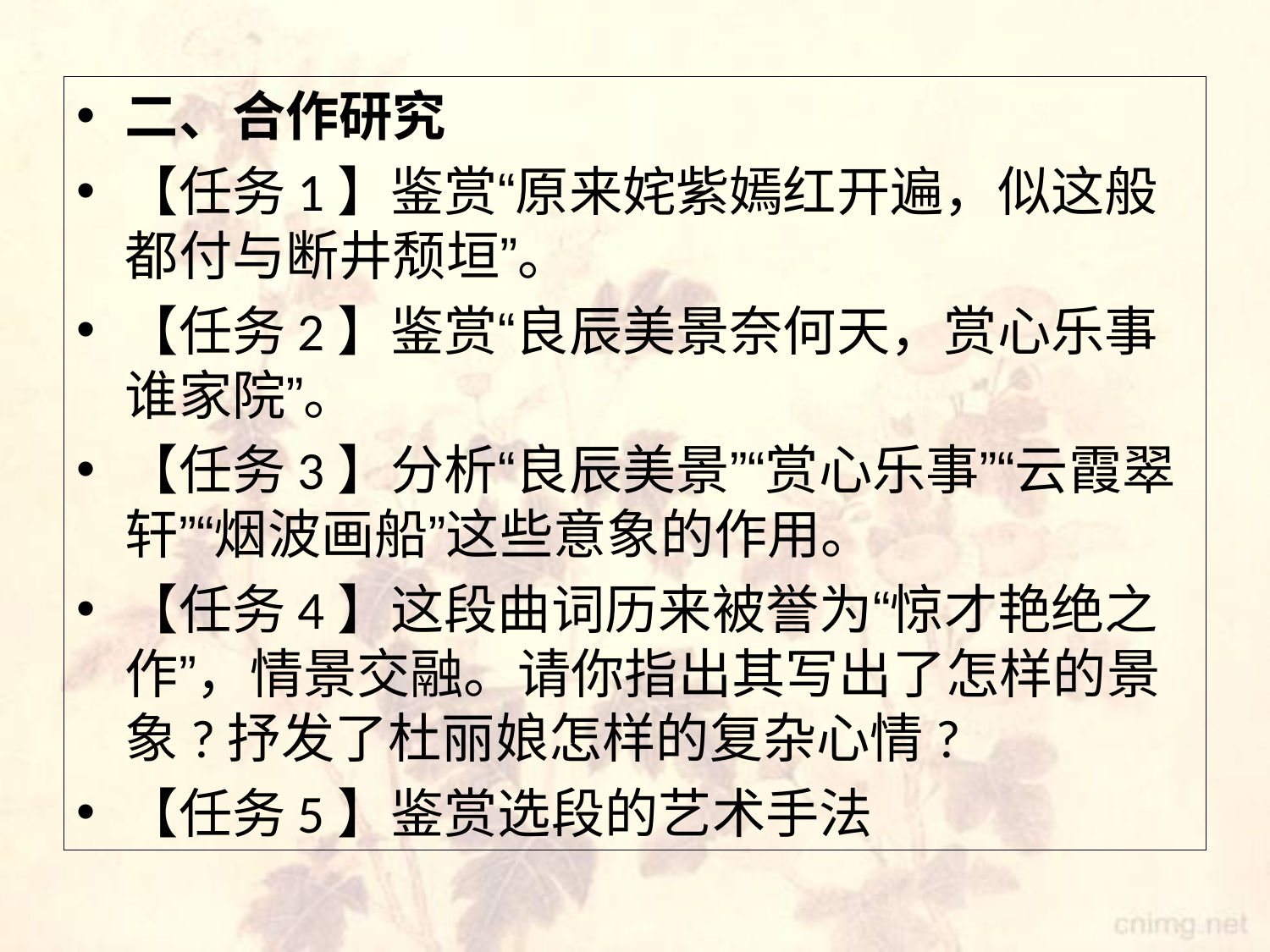

#
二、合作研究
【任务1】鉴赏“原来姹紫嫣红开遍，似这般都付与断井颓垣”。
【任务2】鉴赏“良辰美景奈何天，赏心乐事谁家院”。
【任务3】分析“良辰美景”“赏心乐事”“云霞翠轩”“烟波画船”这些意象的作用。
【任务4】这段曲词历来被誉为“惊才艳绝之作”，情景交融。请你指出其写出了怎样的景象?抒发了杜丽娘怎样的复杂心情?
【任务5】鉴赏选段的艺术手法